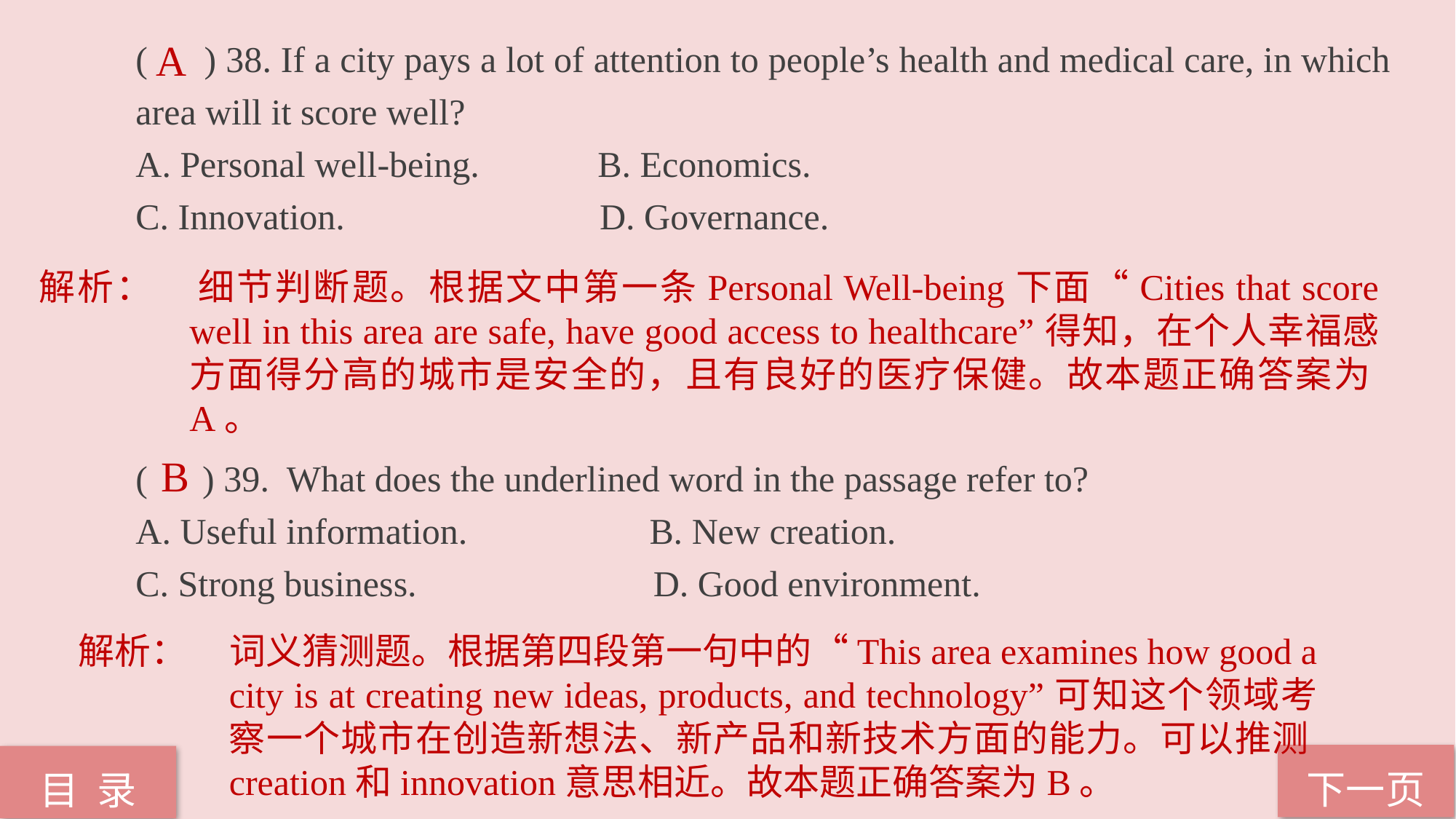

(      ) 38. If a city pays a lot of attention to people’s health and medical care, in which area will it score well?
A. Personal well-being.             B. Economics.
C. Innovation.                            D. Governance.

(      ) 39.  What does the underlined word in the passage refer to?
A. Useful information.                    B. New creation.
C. Strong business.                          D. Good environment.
A
解析：	细节判断题。根据文中第一条Personal Well-being下面“Cities that score well in this area are safe, have good access to healthcare”得知，在个人幸福感方面得分高的城市是安全的，且有良好的医疗保健。故本题正确答案为A。
B
解析：	词义猜测题。根据第四段第一句中的“This area examines how good a city is at creating new ideas, products, and technology”可知这个领域考察一个城市在创造新想法、新产品和新技术方面的能力。可以推测creation和innovation意思相近。故本题正确答案为B。